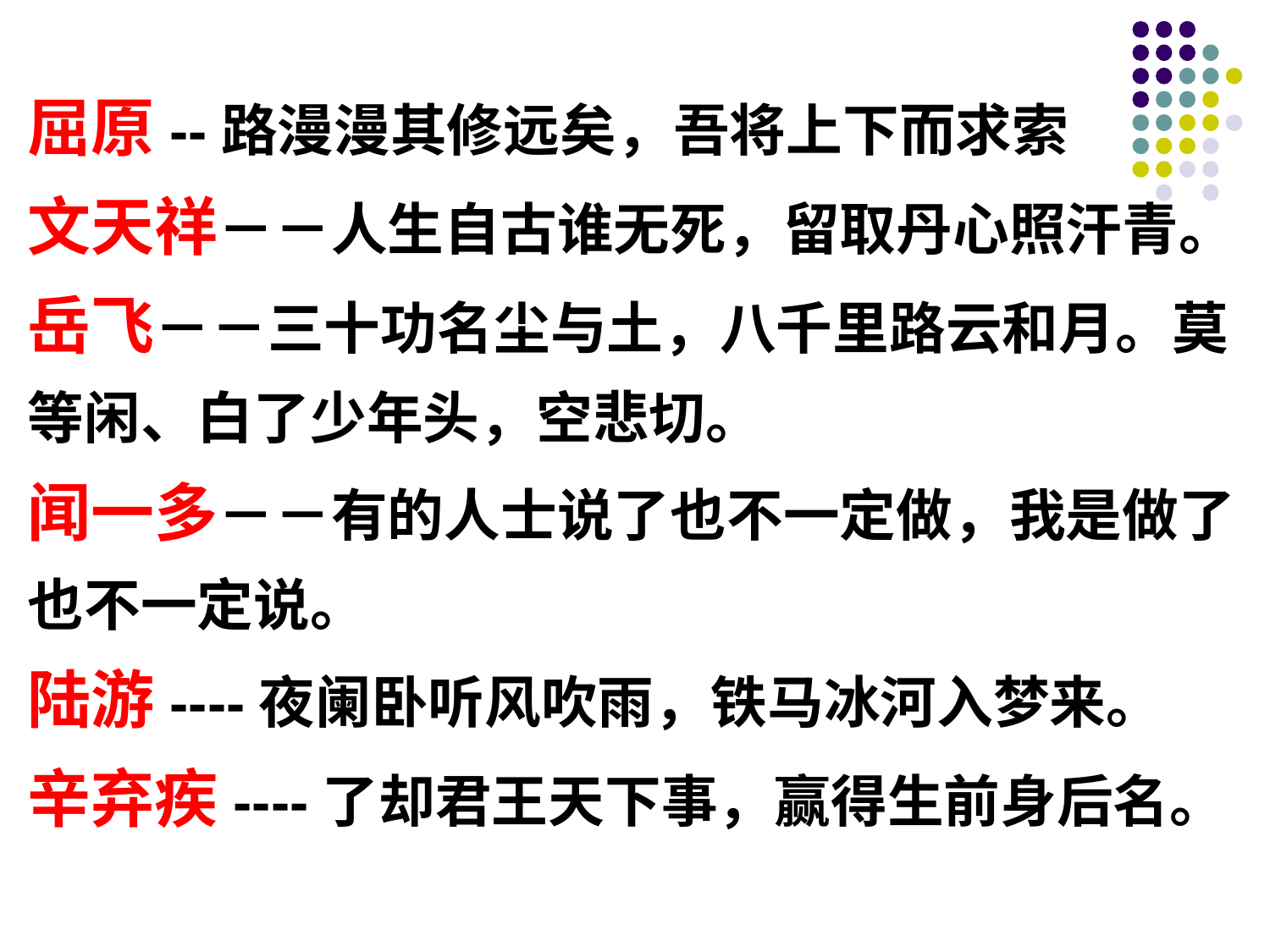

屈原--路漫漫其修远矣，吾将上下而求索
文天祥－－人生自古谁无死，留取丹心照汗青。
岳飞－－三十功名尘与土，八千里路云和月。莫等闲、白了少年头，空悲切。
闻一多－－有的人士说了也不一定做，我是做了也不一定说。
陆游----夜阑卧听风吹雨，铁马冰河入梦来。
辛弃疾----了却君王天下事，赢得生前身后名。